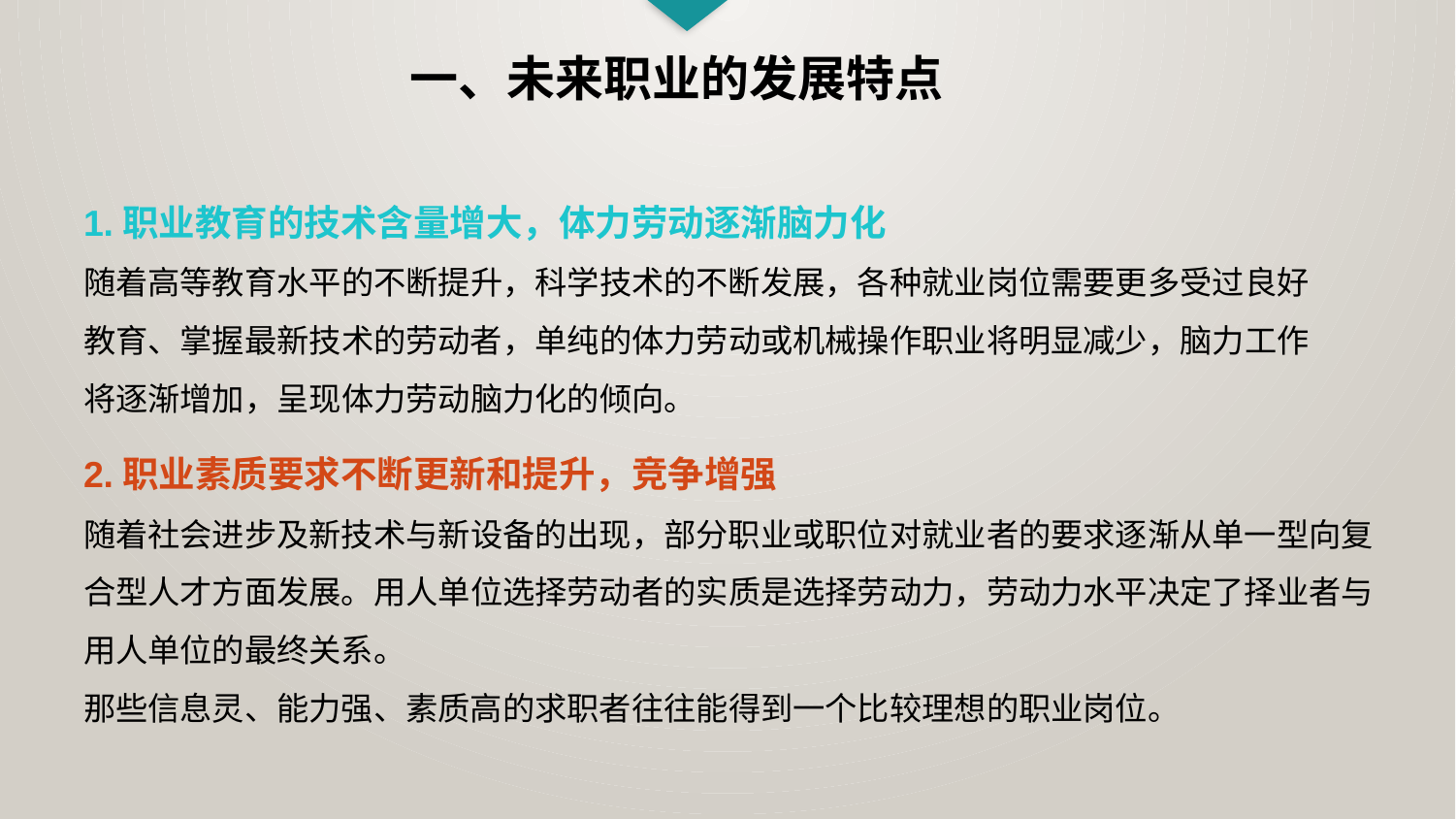

一、未来职业的发展特点
1.职业教育的技术含量增大，体力劳动逐渐脑力化
随着高等教育水平的不断提升，科学技术的不断发展，各种就业岗位需要更多受过良好教育、掌握最新技术的劳动者，单纯的体力劳动或机械操作职业将明显减少，脑力工作将逐渐增加，呈现体力劳动脑力化的倾向。
2.职业素质要求不断更新和提升，竞争增强
随着社会进步及新技术与新设备的出现，部分职业或职位对就业者的要求逐渐从单一型向复合型人才方面发展。用人单位选择劳动者的实质是选择劳动力，劳动力水平决定了择业者与用人单位的最终关系。
那些信息灵、能力强、素质高的求职者往往能得到一个比较理想的职业岗位。
72